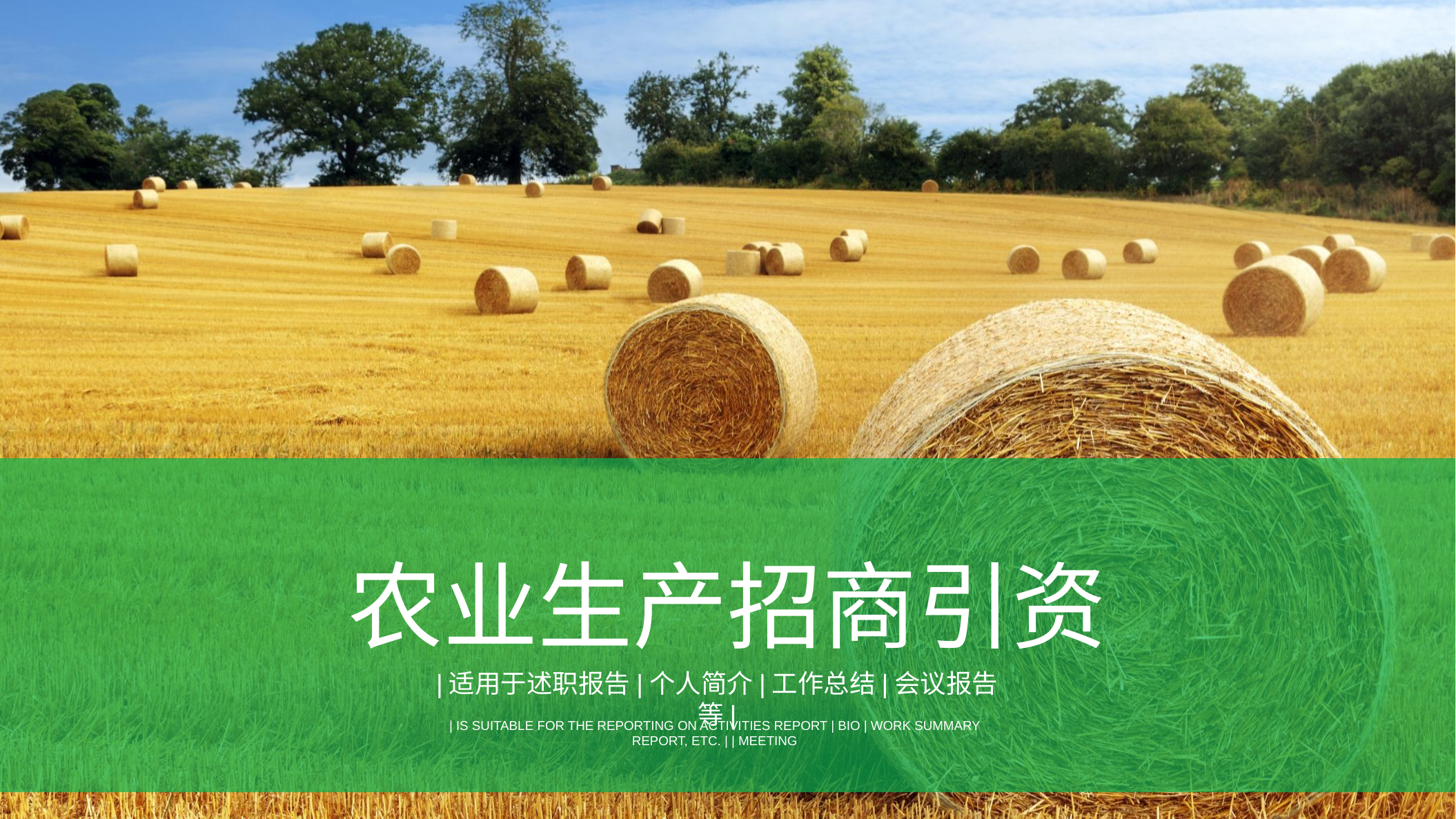

农业生产招商引资
|适用于述职报告|个人简介|工作总结|会议报告等|
| is suitable for the reporting on activities report | bio | work summary report, etc. | | meeting